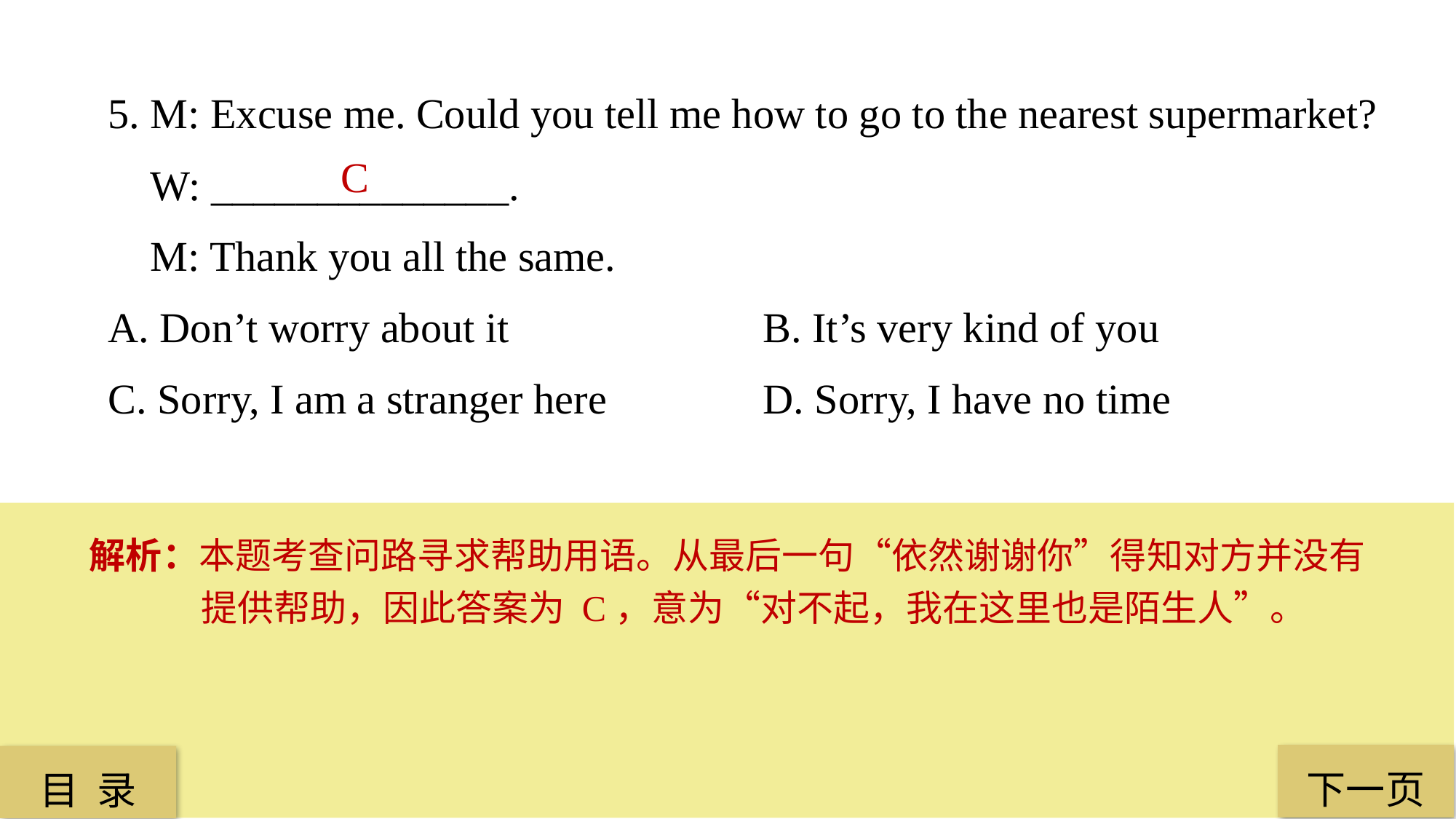

5. M: Excuse me. Could you tell me how to go to the nearest supermarket?
    W: ______________.
    M: Thank you all the same.
A. Don’t worry about it 			B. It’s very kind of you
C. Sorry, I am a stranger here 		D. Sorry, I have no time
 C
解析：本题考查问路寻求帮助用语。从最后一句“依然谢谢你”得知对方并没有提供帮助，因此答案为 C，意为“对不起，我在这里也是陌生人”。